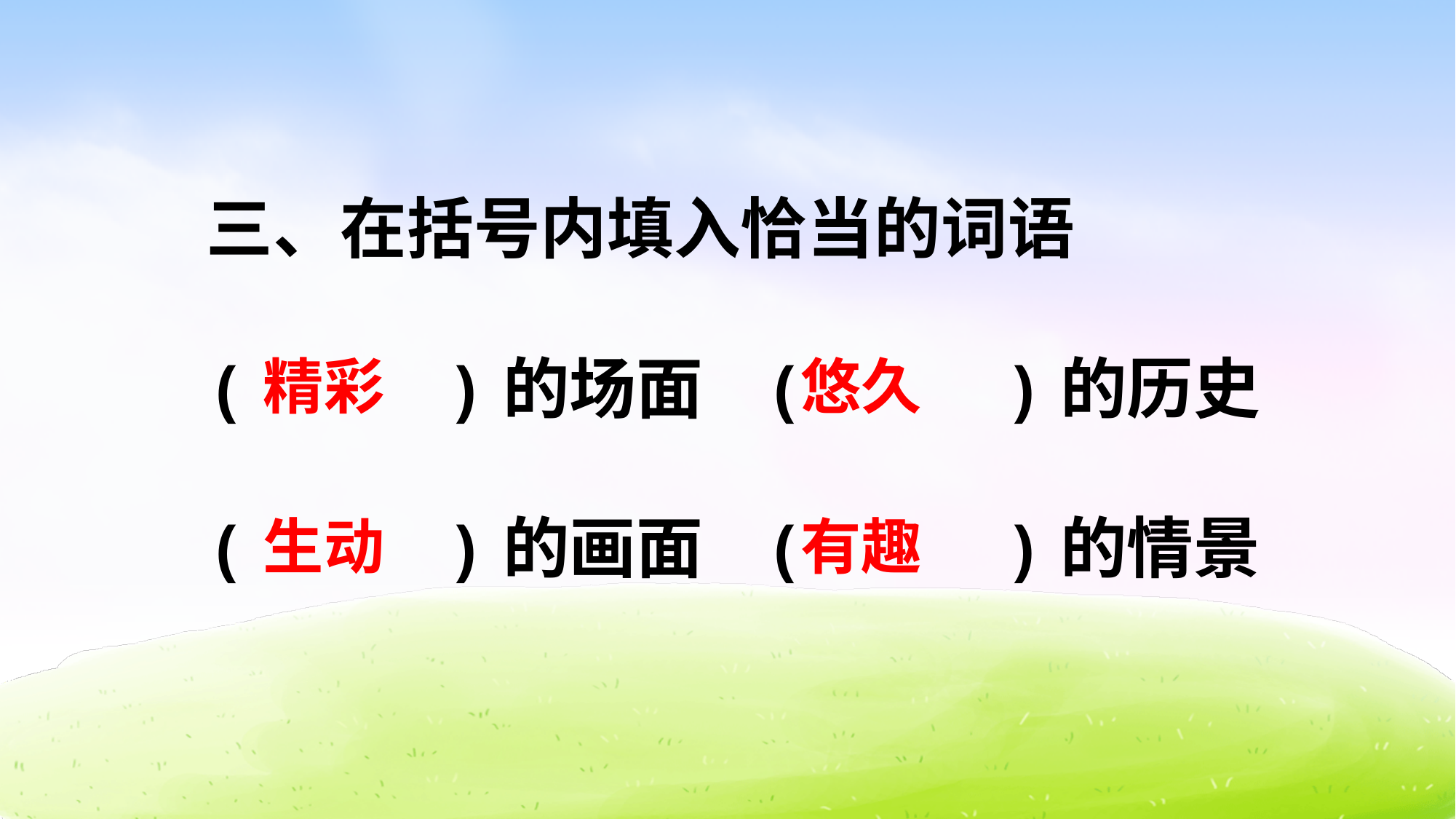

三、在括号内填入恰当的词语
(     )的场面   (     )的历史
(     )的画面   (     )的情景
精彩
悠久
生动
有趣